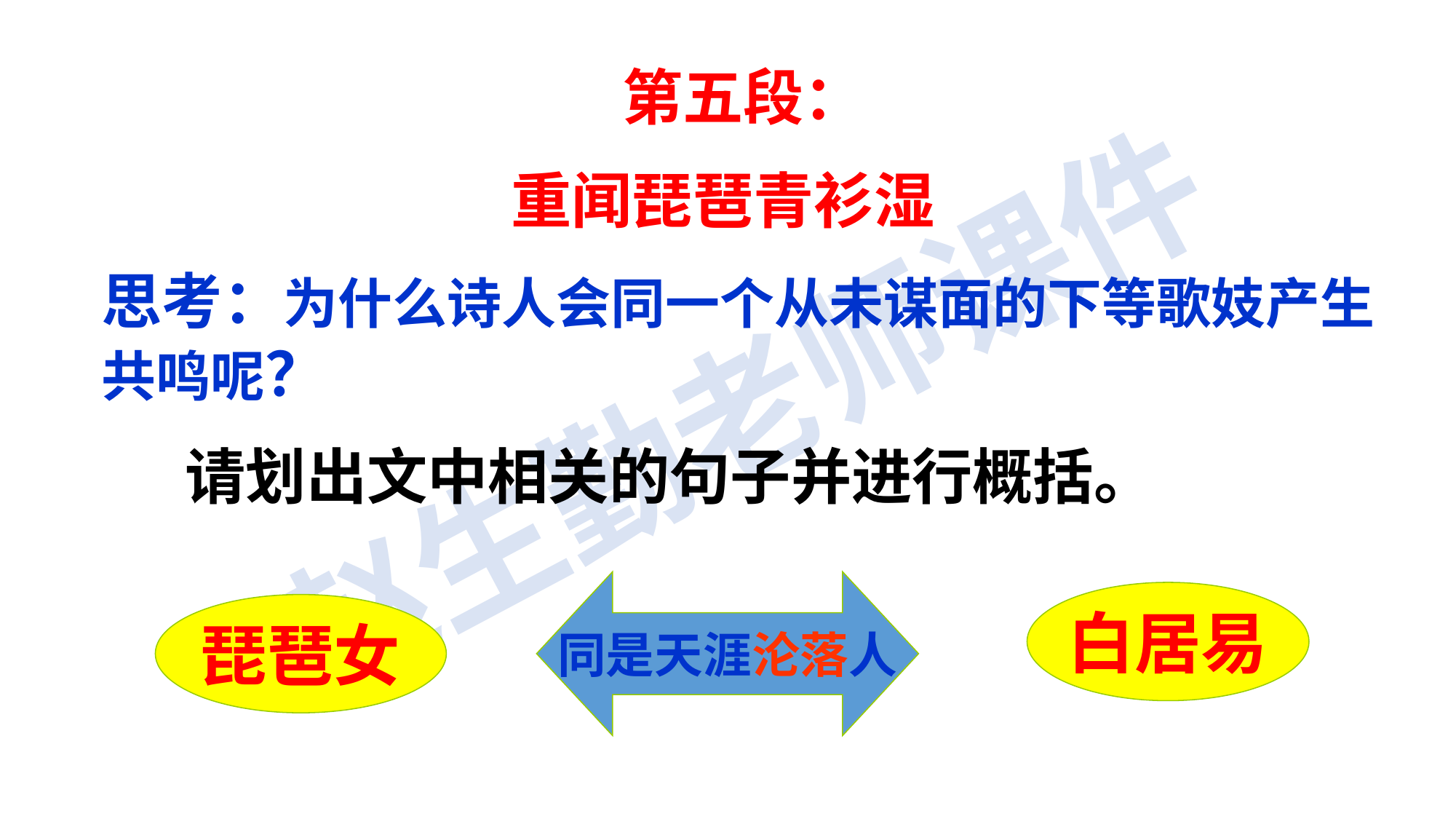

第五段：
重闻琵琶青衫湿
思考：为什么诗人会同一个从未谋面的下等歌妓产生共鸣呢？
     请划出文中相关的句子并进行概括。
同是天涯沦落人
白居易
琵琶女